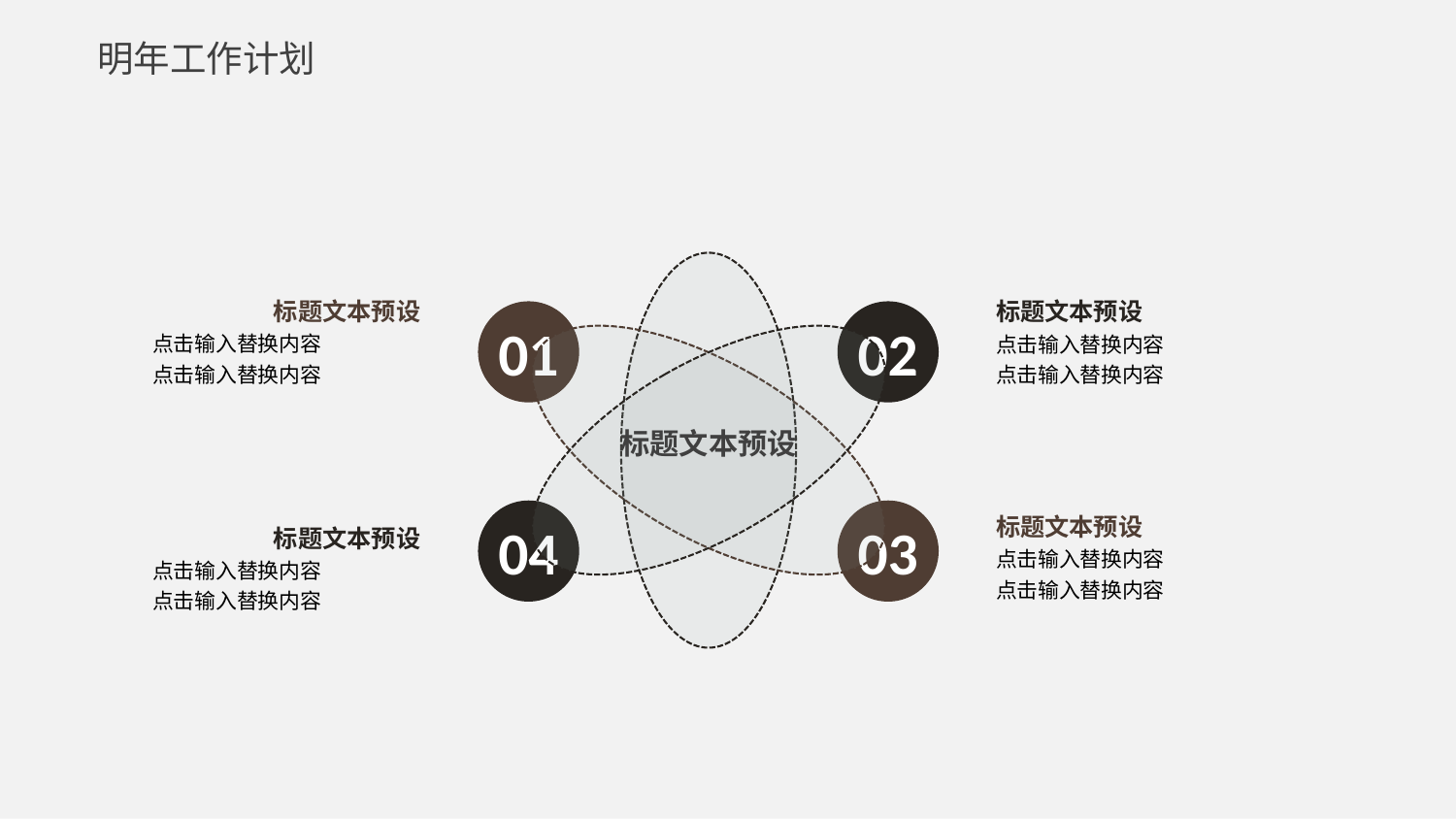

明年工作计划

标题文本预设
标题文本预设
点击输入替换内容
点击输入替换内容
标题文本预设
点击输入替换内容
点击输入替换内容
标题文本预设
点击输入替换内容
点击输入替换内容
标题文本预设
点击输入替换内容
点击输入替换内容
01
02
04
03